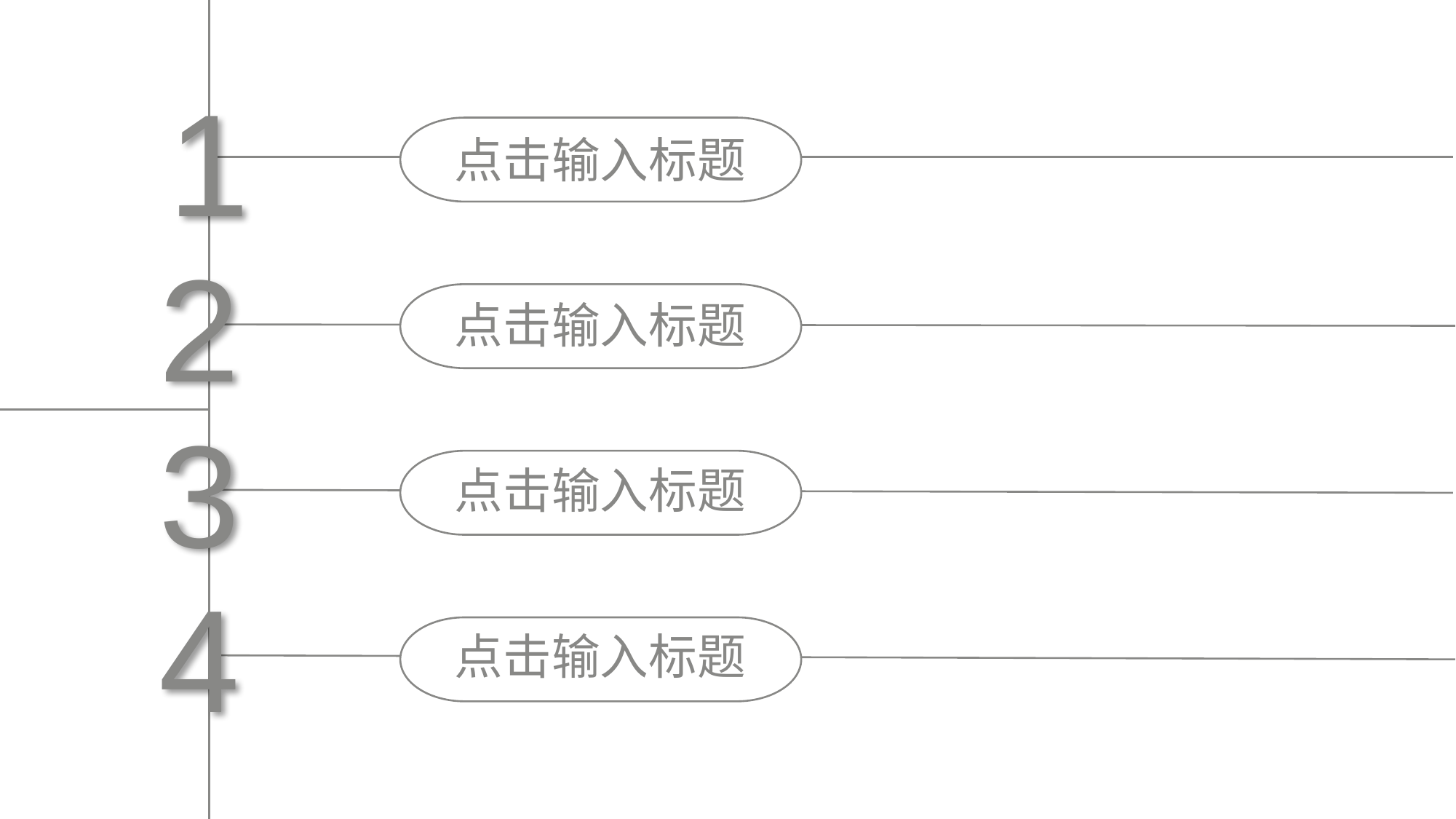

1

点击输入标题
2

点击输入标题
3

点击输入标题
4

点击输入标题